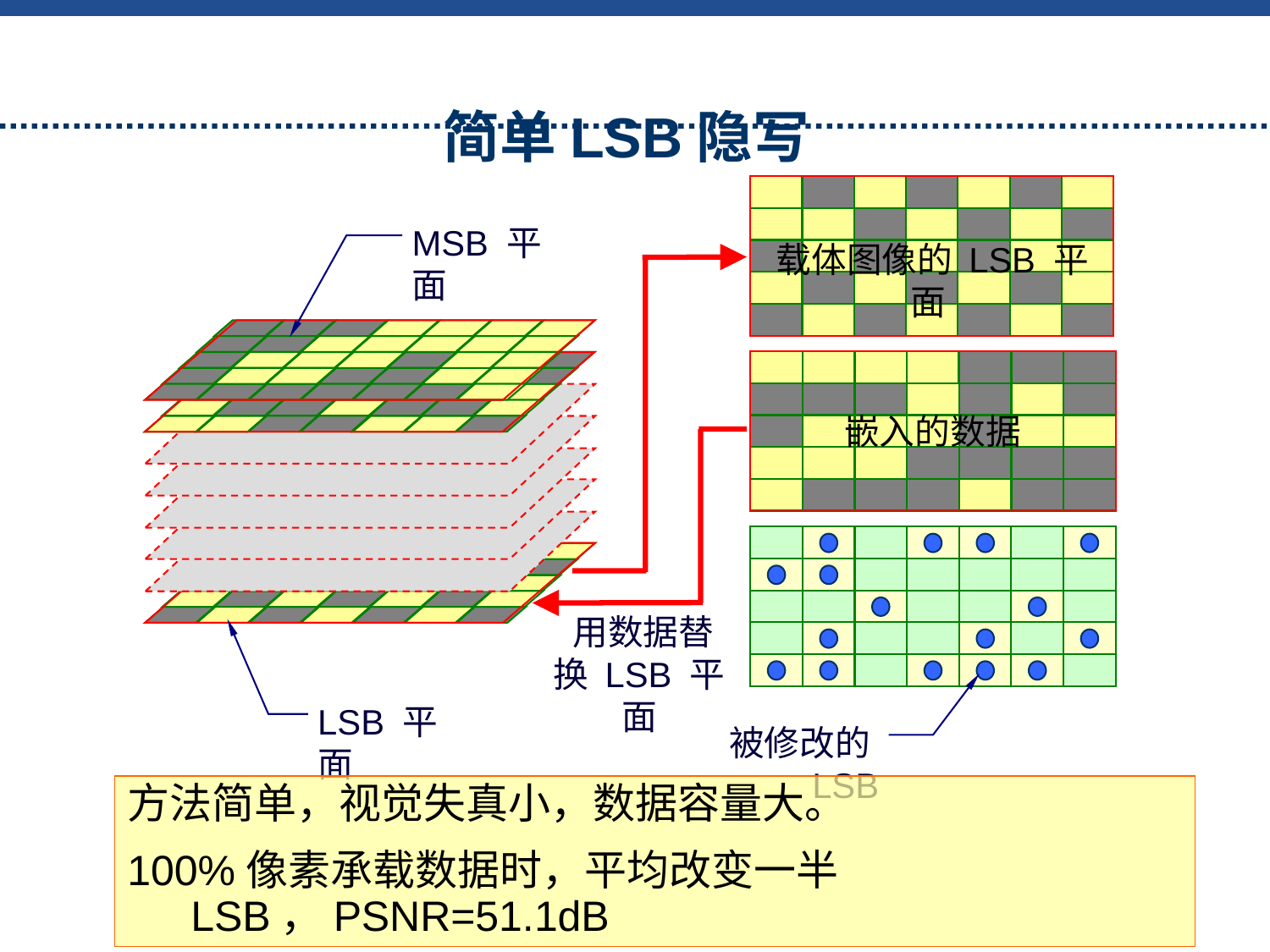

# 简单LSB隐写

MSB 平面
 载体图像的 LSB 平面

 嵌入的数据

 用数据替换 LSB 平面

LSB 平面
被修改的LSB
方法简单，视觉失真小，数据容量大。
100%像素承载数据时，平均改变一半LSB，PSNR=51.1dB